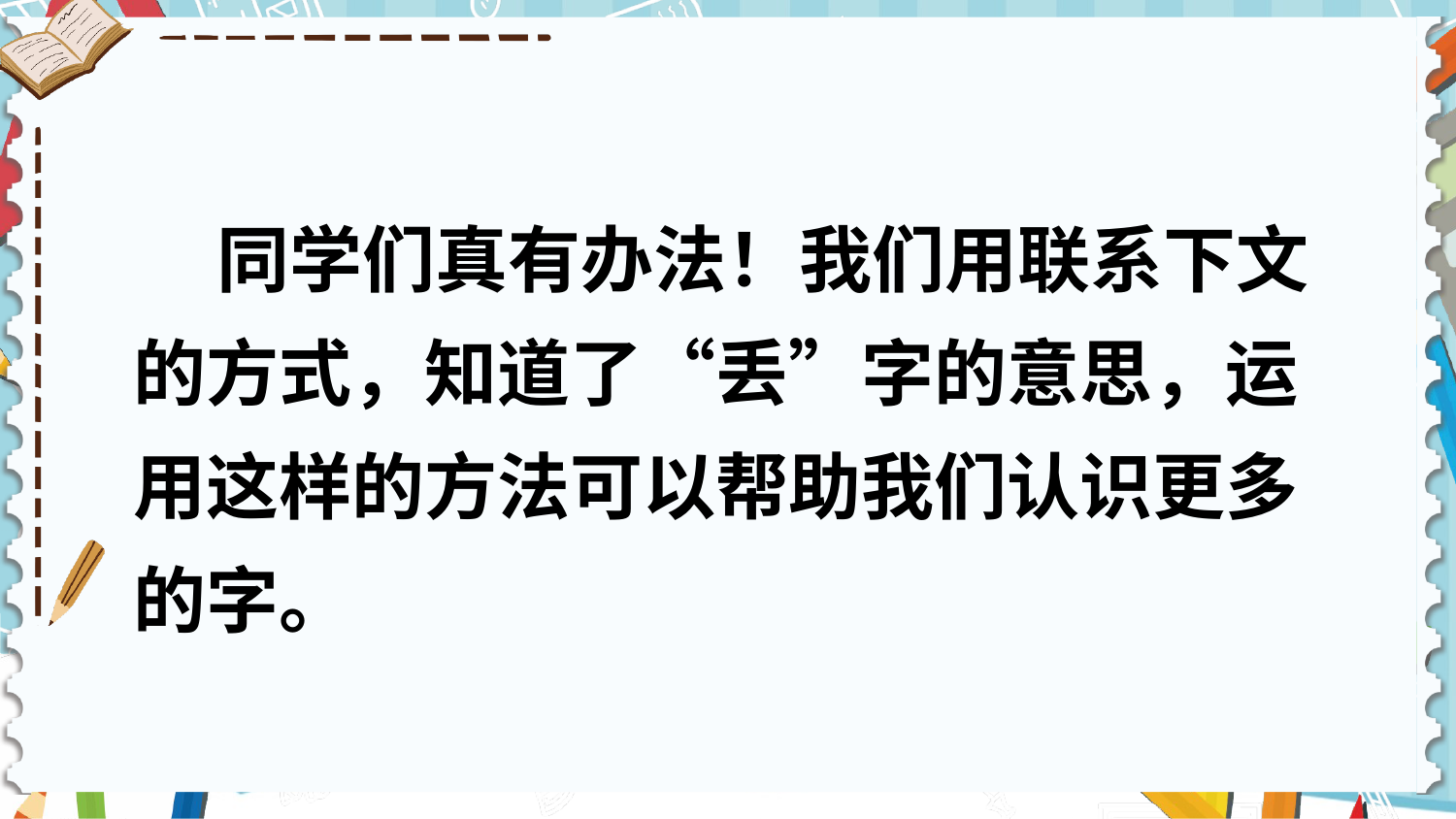

同学们真有办法！我们用联系下文的方式，知道了“丢”字的意思，运用这样的方法可以帮助我们认识更多的字。